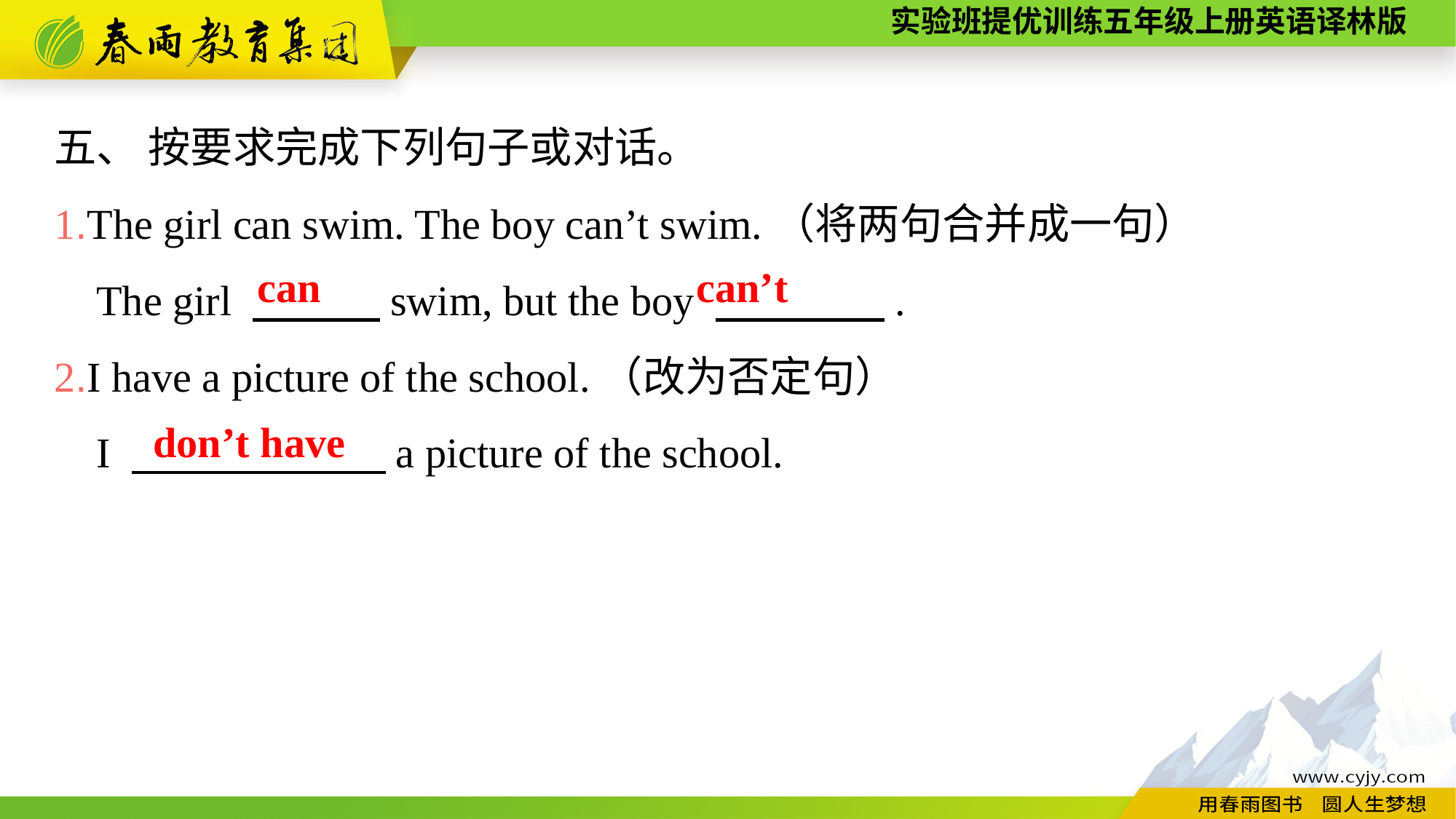

五、 按要求完成下列句子或对话。
1.The girl can swim. The boy can’t swim.（将两句合并成一句）
The girl 　　　swim, but the boy 　　　　.
2.I have a picture of the school.（改为否定句）
I 　　　　　　a picture of the school.
can
can’t
don’t have